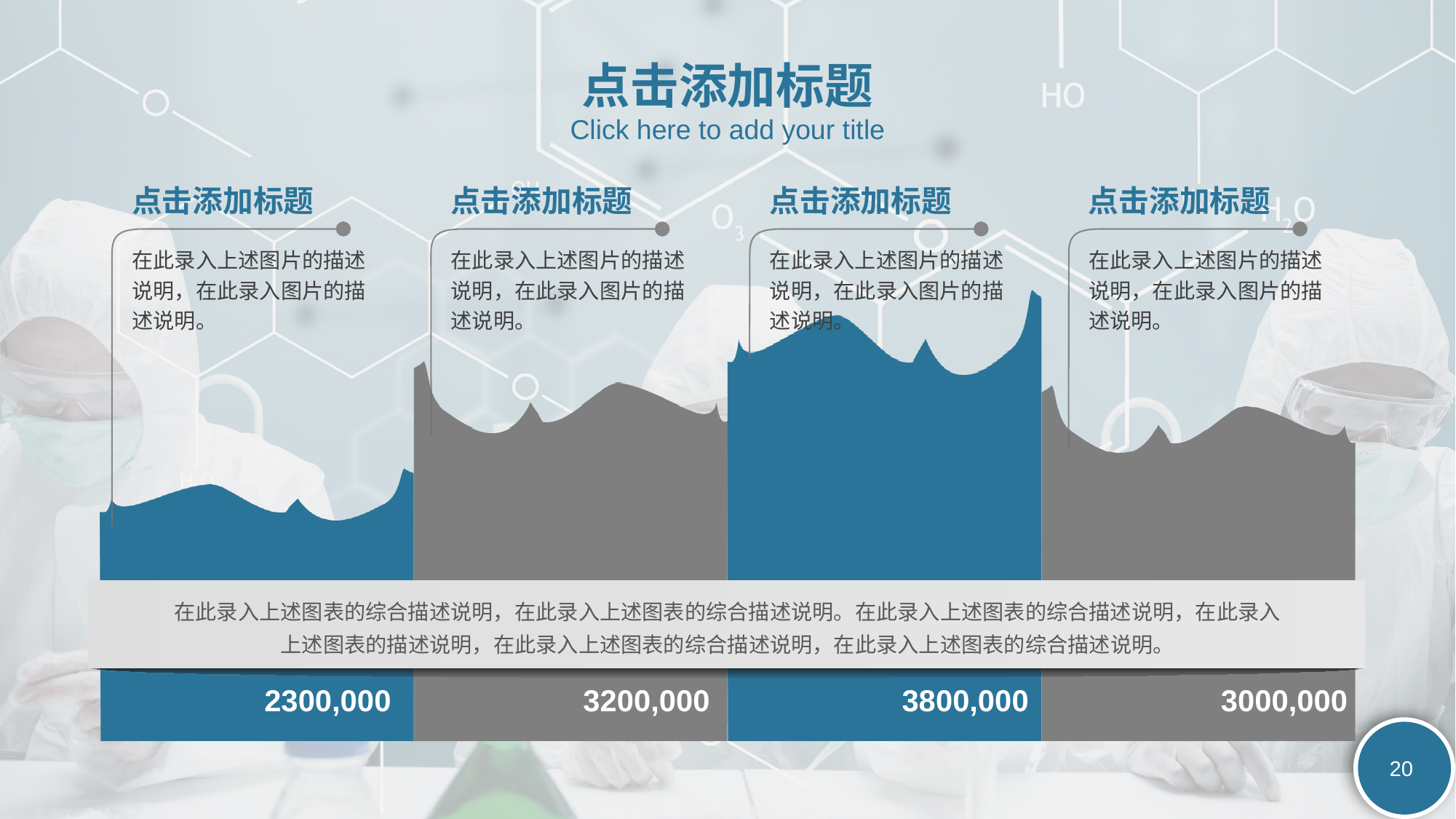

点击添加标题
Click here to add your title
点击添加标题
点击添加标题
点击添加标题
点击添加标题

在此录入上述图片的描述说明，在此录入图片的描述说明。
在此录入上述图片的描述说明，在此录入图片的描述说明。
在此录入上述图片的描述说明，在此录入图片的描述说明。
在此录入上述图片的描述说明，在此录入图片的描述说明。

### Chart

| Category | 产品 1 | 产品 2 | 产品 3 | 产品4 |
|---|---|---|---|---|
| 产值 | 2.3 | 3.2 | 3.8 | 3.0 |

在此录入上述图表的综合描述说明，在此录入上述图表的综合描述说明。在此录入上述图表的综合描述说明，在此录入上述图表的描述说明，在此录入上述图表的综合描述说明，在此录入上述图表的综合描述说明。
2300,000
3200,000
3800,000
3000,000